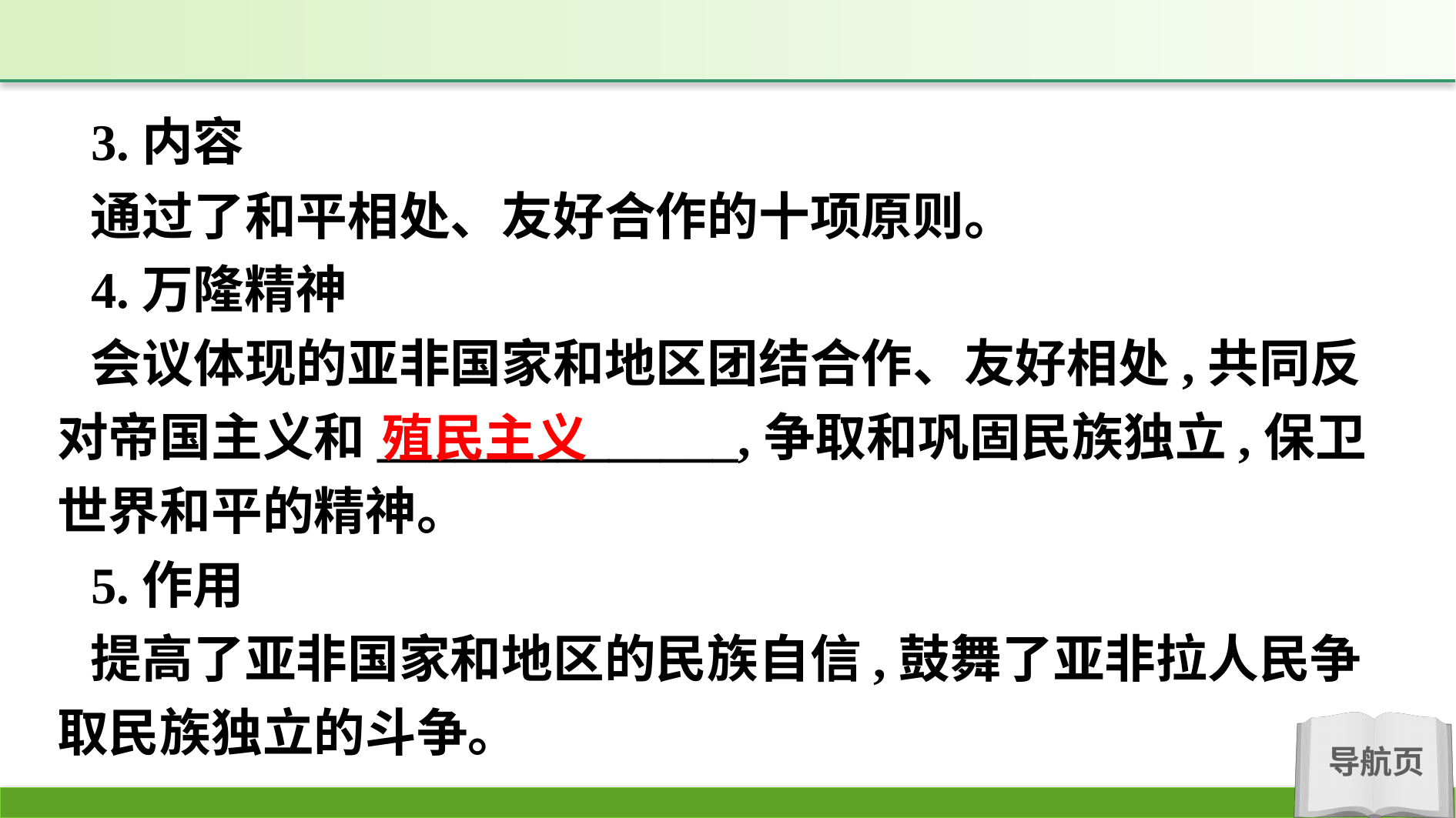

3.内容
通过了和平相处、友好合作的十项原则。
4.万隆精神
会议体现的亚非国家和地区团结合作、友好相处,共同反对帝国主义和______________,争取和巩固民族独立,保卫世界和平的精神。
5.作用
提高了亚非国家和地区的民族自信,鼓舞了亚非拉人民争取民族独立的斗争。
殖民主义